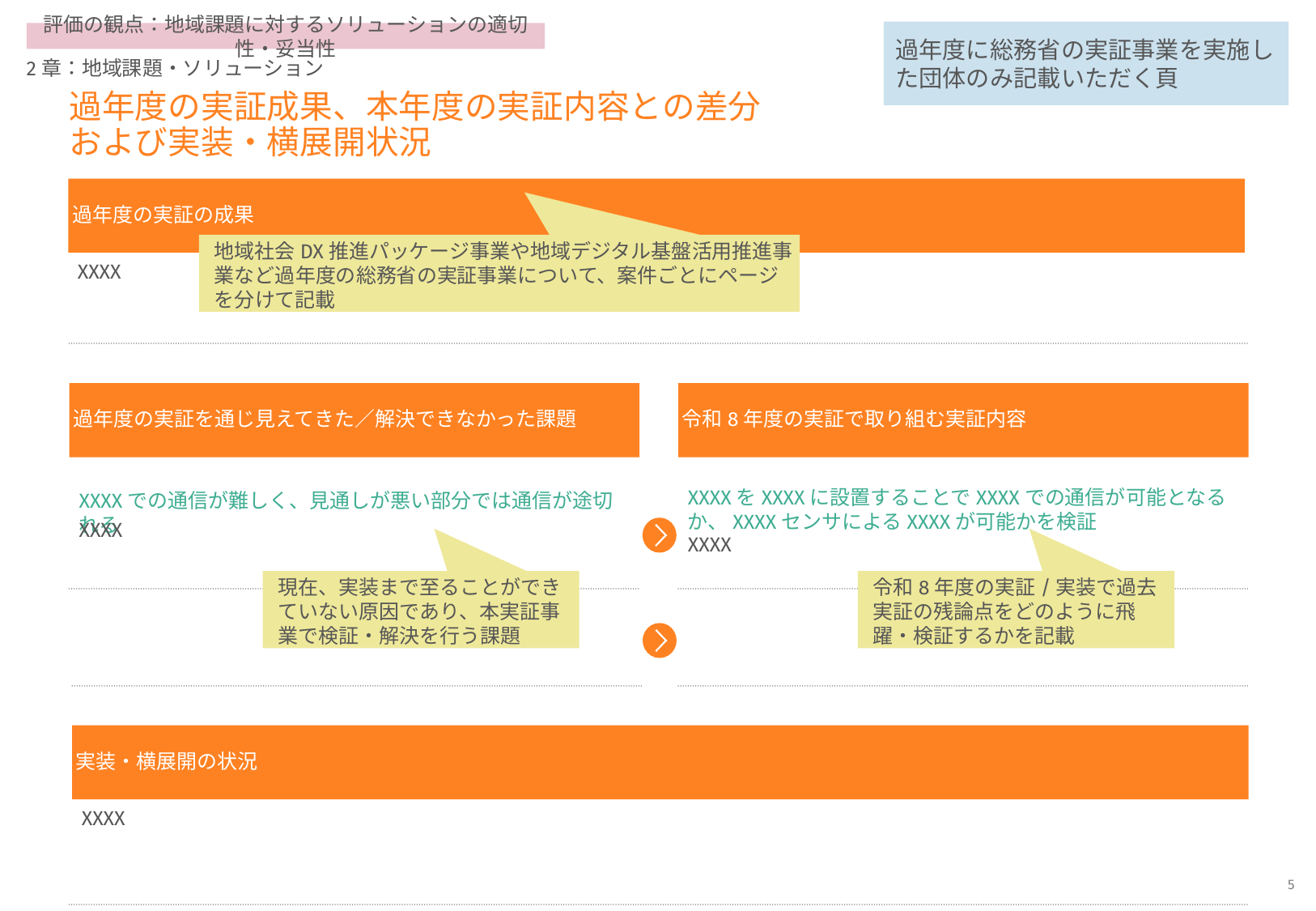

過年度に総務省の実証事業を実施した団体のみ記載いただく頁
評価の観点：地域課題に対するソリューションの適切性・妥当性
2章：地域課題・ソリューション
過年度の実証成果、本年度の実証内容との差分
および実装・横展開状況
過年度の実証の成果
地域社会DX推進パッケージ事業や地域デジタル基盤活用推進事業など過年度の総務省の実証事業について、案件ごとにページを分けて記載
XXXX
過年度の実証を通じ見えてきた／解決できなかった課題
令和8年度の実証で取り組む実証内容

XXXXをXXXXに設置することでXXXXでの通信が可能となるか、XXXXセンサによるXXXXが可能かを検証

XXXXでの通信が難しく、見通しが悪い部分では通信が途切れる
XXXX

XXXX
現在、実装まで至ることができていない原因であり、本実証事業で検証・解決を行う課題
令和8年度の実証/実装で過去実証の残論点をどのように飛躍・検証するかを記載

実装・横展開の状況
XXXX